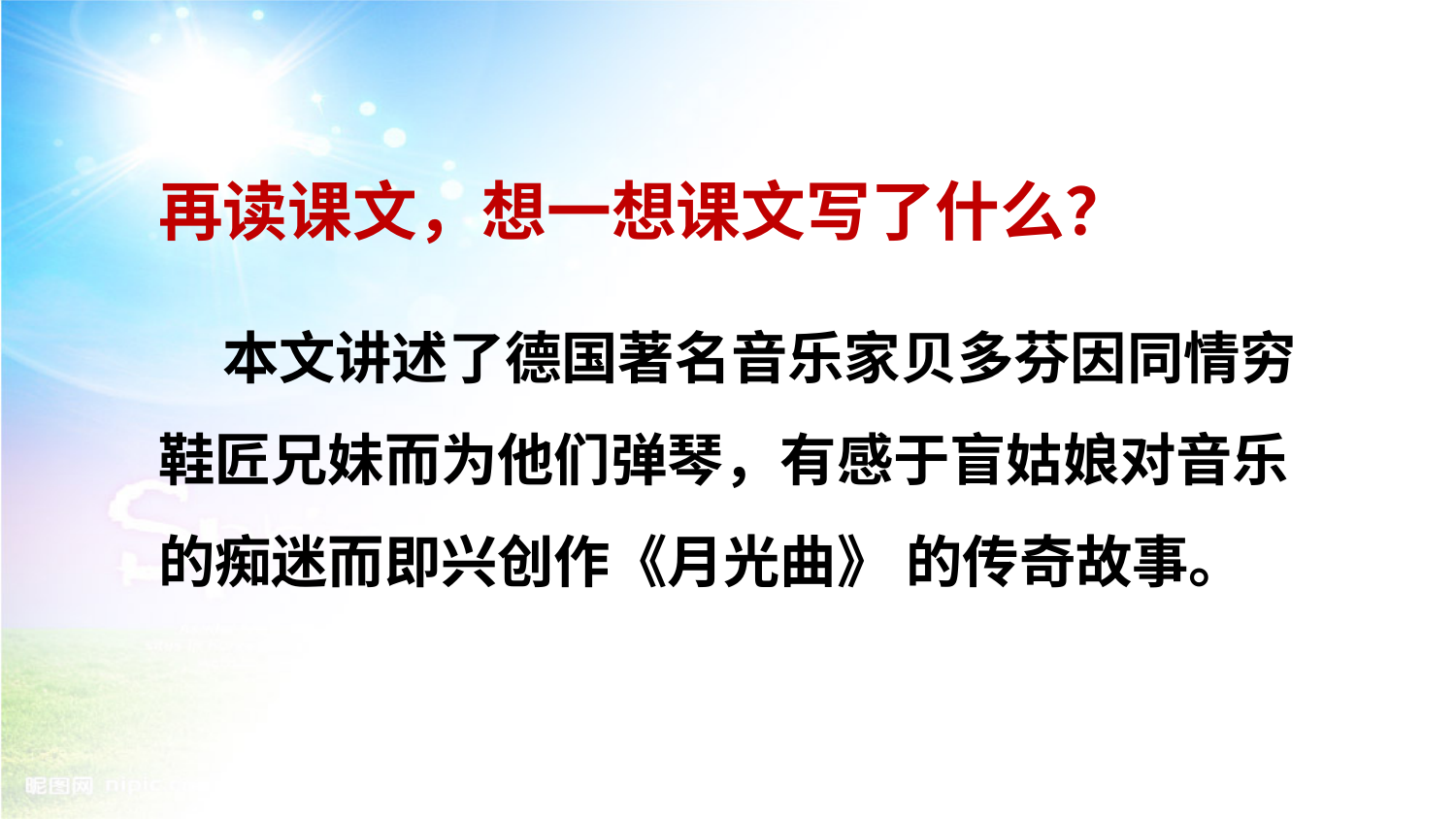

再读课文，想一想课文写了什么？
    本文讲述了德国著名音乐家贝多芬因同情穷鞋匠兄妹而为他们弹琴，有感于盲姑娘对音乐的痴迷而即兴创作《月光曲》 的传奇故事。